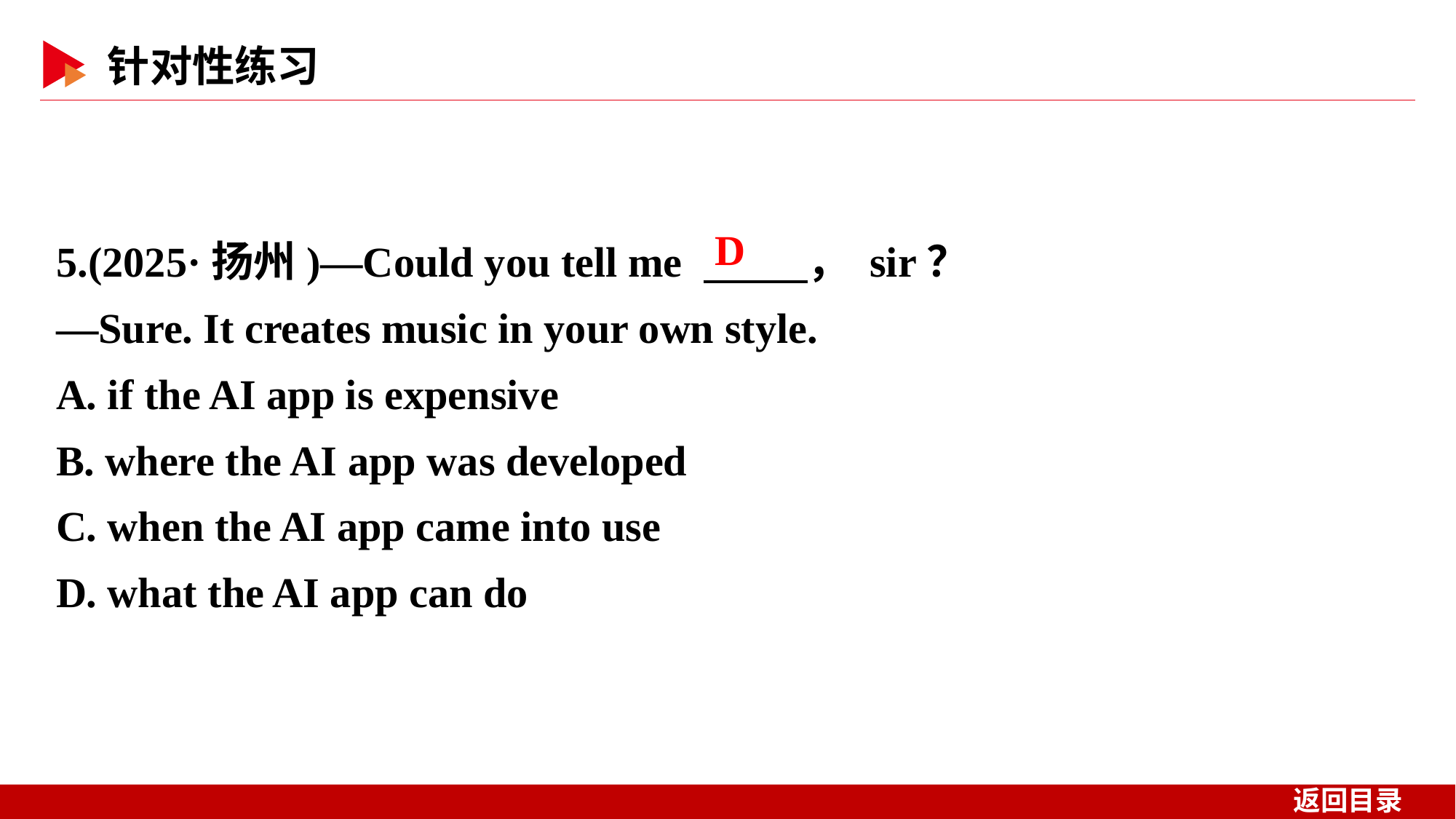

5.(2025·扬州)—Could you tell me 　  　， sir？
—Sure. It creates music in your own style.
A. if the AI app is expensive
B. where the AI app was developed
C. when the AI app came into use
D. what the AI app can do
D